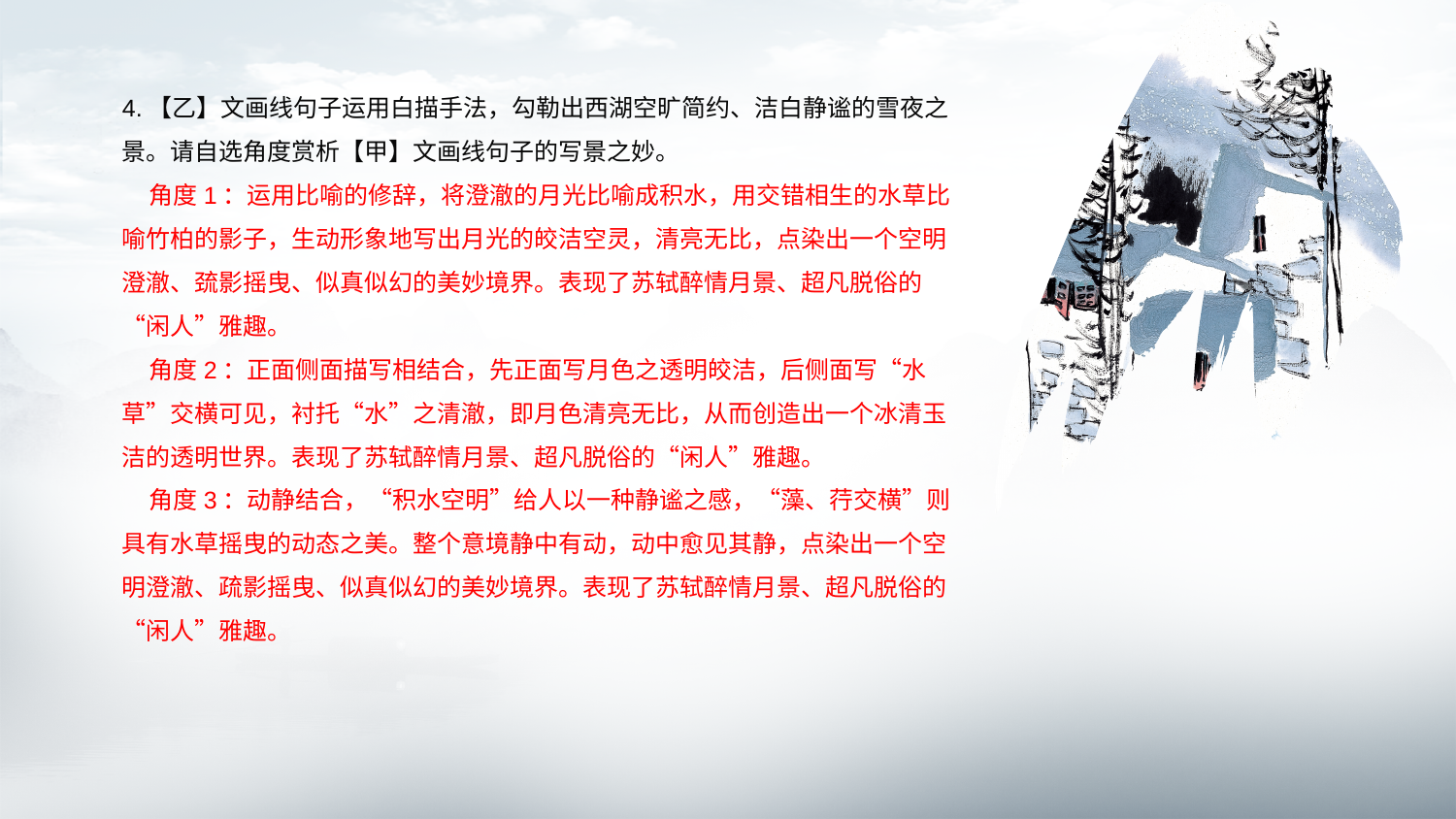

4.【乙】文画线句子运用白描手法，勾勒出西湖空旷简约、洁白静谧的雪夜之景。请自选角度赏析【甲】文画线句子的写景之妙。
    角度1：运用比喻的修辞，将澄澈的月光比喻成积水，用交错相生的水草比喻竹柏的影子，生动形象地写出月光的皎洁空灵，清亮无比，点染出一个空明澄澈、巯影摇曳、似真似幻的美妙境界。表现了苏轼醉情月景、超凡脱俗的“闲人”雅趣。
    角度2：正面侧面描写相结合，先正面写月色之透明皎洁，后侧面写“水草”交横可见，衬托“水”之清澈，即月色清亮无比，从而创造出一个冰清玉洁的透明世界。表现了苏轼醉情月景、超凡脱俗的“闲人”雅趣。
    角度3：动静结合，“积水空明”给人以一种静谧之感，“藻、荇交横”则具有水草摇曳的动态之美。整个意境静中有动，动中愈见其静，点染出一个空明澄澈、疏影摇曳、似真似幻的美妙境界。表现了苏轼醉情月景、超凡脱俗的“闲人”雅趣。